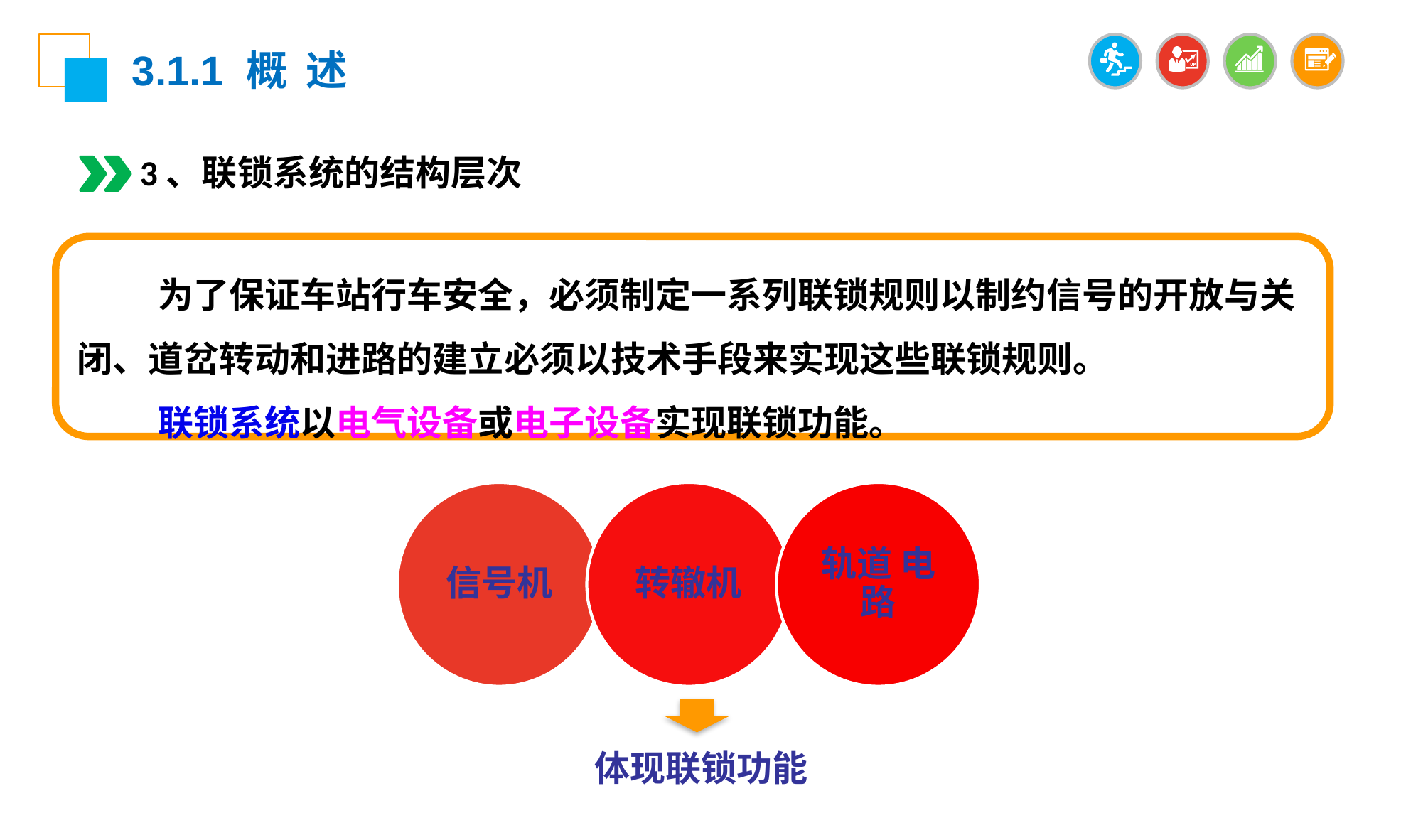

3.1.1 概  述
3、联锁系统的结构层次

         为了保证车站行车安全，必须制定一系列联锁规则以制约信号的开放与关闭、道岔转动和进路的建立必须以技术手段来实现这些联锁规则。
         联锁系统以电气设备或电子设备实现联锁功能。

信号机

转辙机

轨道 电路

体现联锁功能